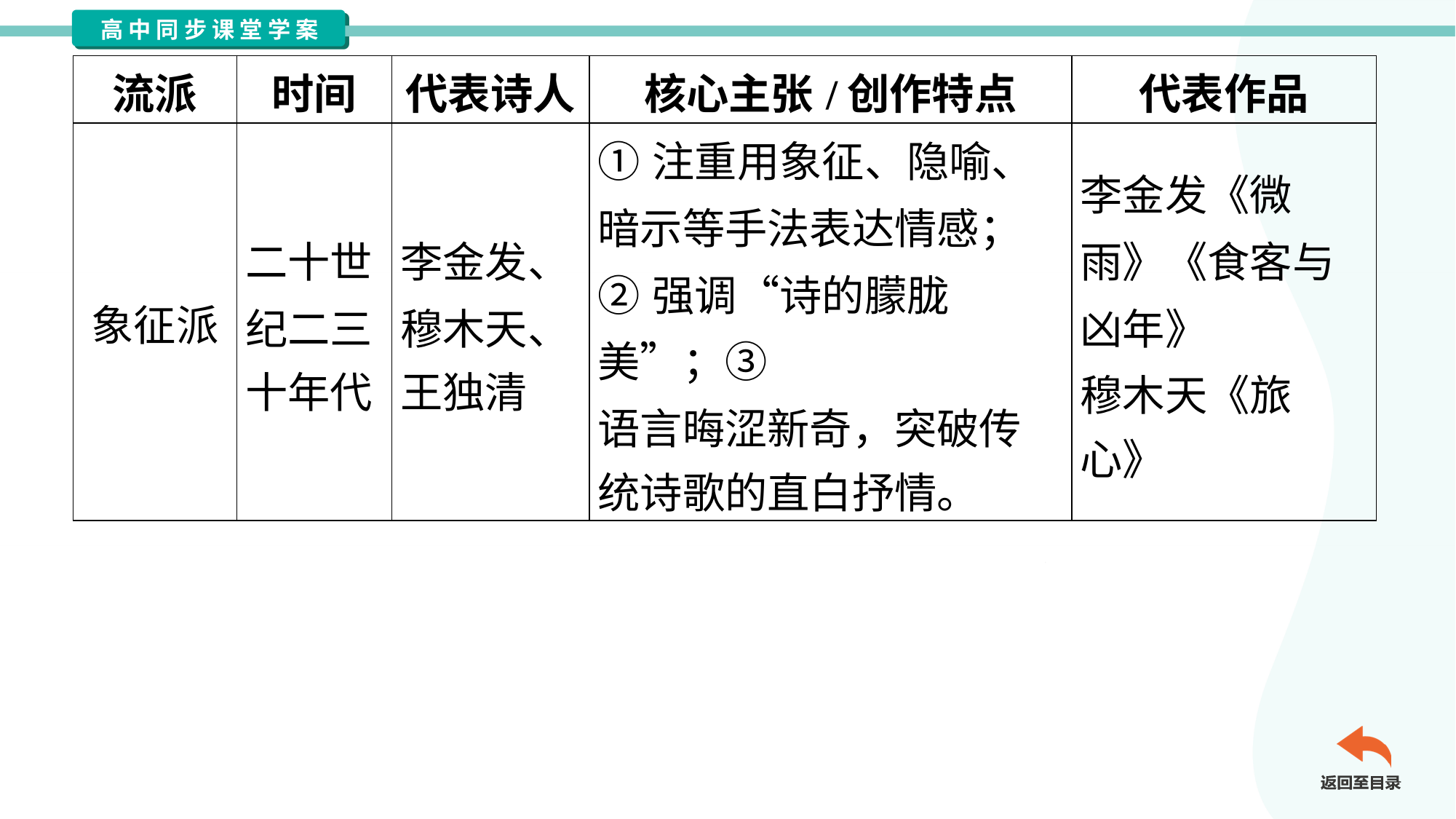

| 流派 | 时间 | 代表诗人 | 核心主张/创作特点 | 代表作品 |
| --- | --- | --- | --- | --- |
| 象征派 | 二十世 纪二三 十年代 | 李金发、 穆木天、 王独清 | ①注重用象征、隐喻、 暗示等手法表达情感； ②强调“诗的朦胧美”；③ 语言晦涩新奇，突破传 统诗歌的直白抒情。 | 李金发《微 雨》《食客与 凶年》 穆木天《旅 心》 |